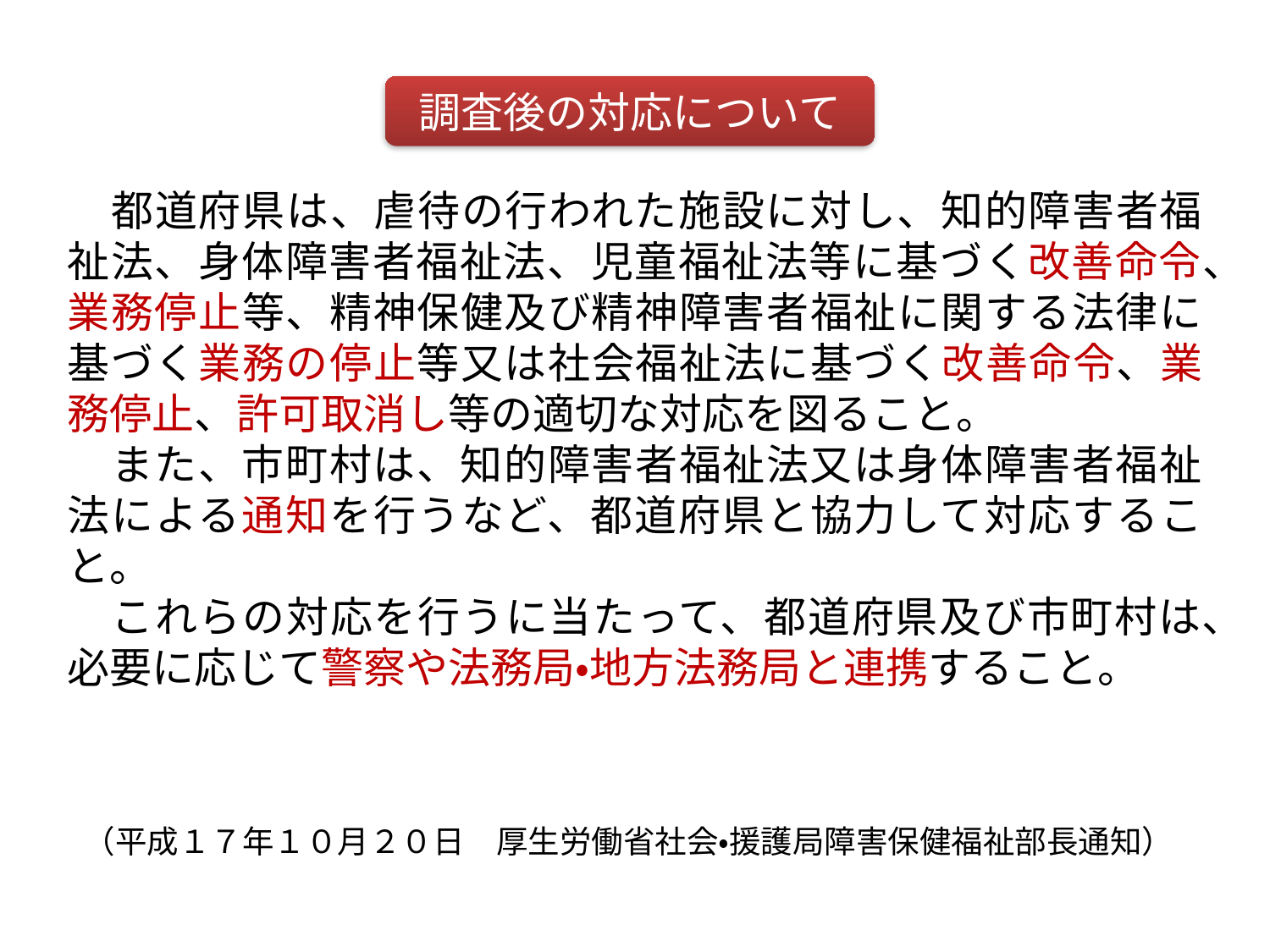

都道府県は、虐待の行われた施設に対し、知的障害者福祉法、身体障害者福祉法、児童福祉法等に基づく改善命令、業務停止等、精神保健及び精神障害者福祉に関する法律に基づく業務の停止等又は社会福祉法に基づく改善命令、業務停止、許可取消し等の適切な対応を図ること。
　また、市町村は、知的障害者福祉法又は身体障害者福祉法による通知を行うなど、都道府県と協力して対応すること。
　これらの対応を行うに当たって、都道府県及び市町村は、必要に応じて警察や法務局・地方法務局と連携すること。
調査後の対応について
（平成１７年１０月２０日　厚生労働省社会・援護局障害保健福祉部長通知）